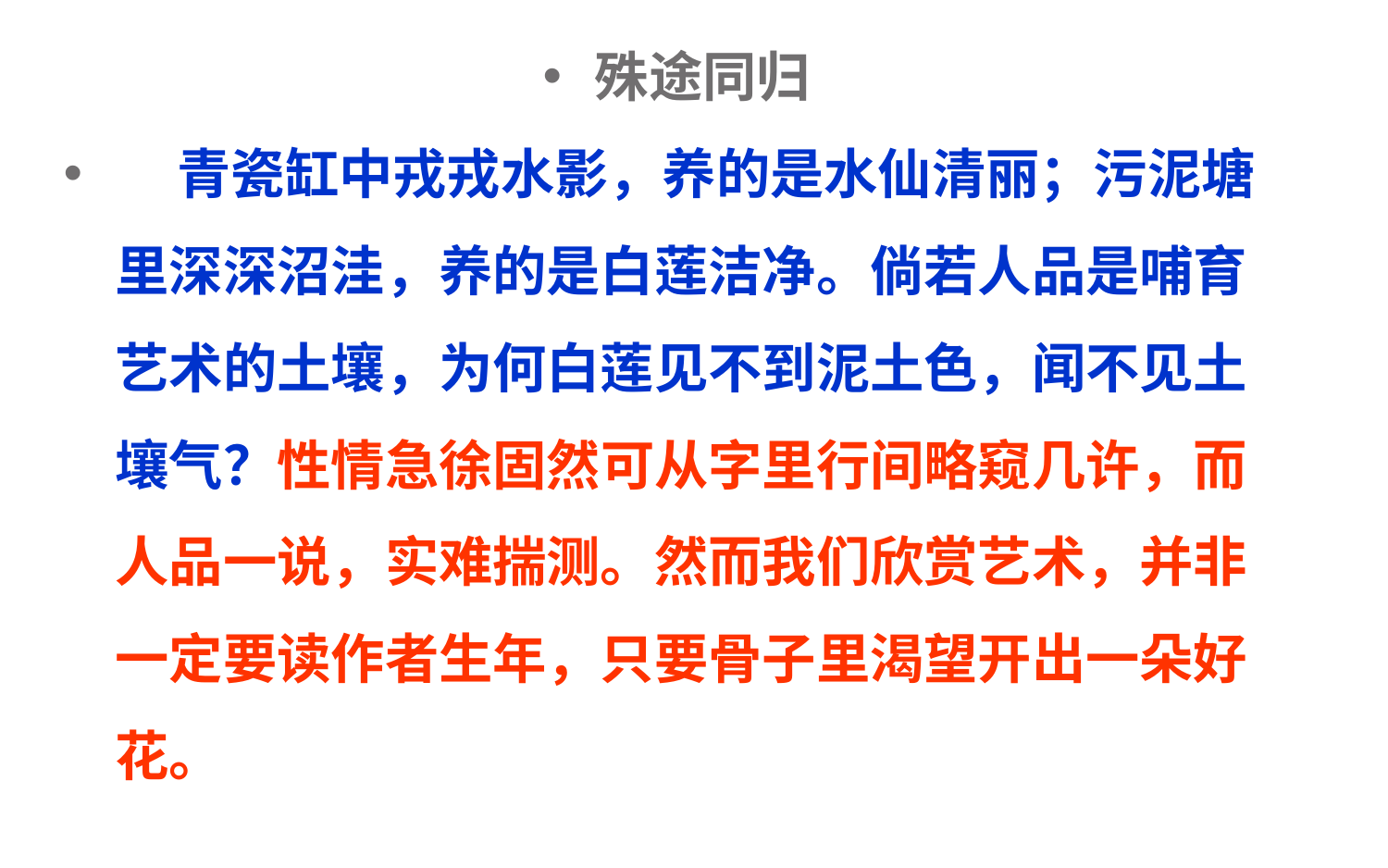

殊途同归
    青瓷缸中戎戎水影，养的是水仙清丽；污泥塘里深深沼洼，养的是白莲洁净。倘若人品是哺育艺术的土壤，为何白莲见不到泥土色，闻不见土壤气？性情急徐固然可从字里行间略窥几许，而人品一说，实难揣测。然而我们欣赏艺术，并非一定要读作者生年，只要骨子里渴望开出一朵好花。